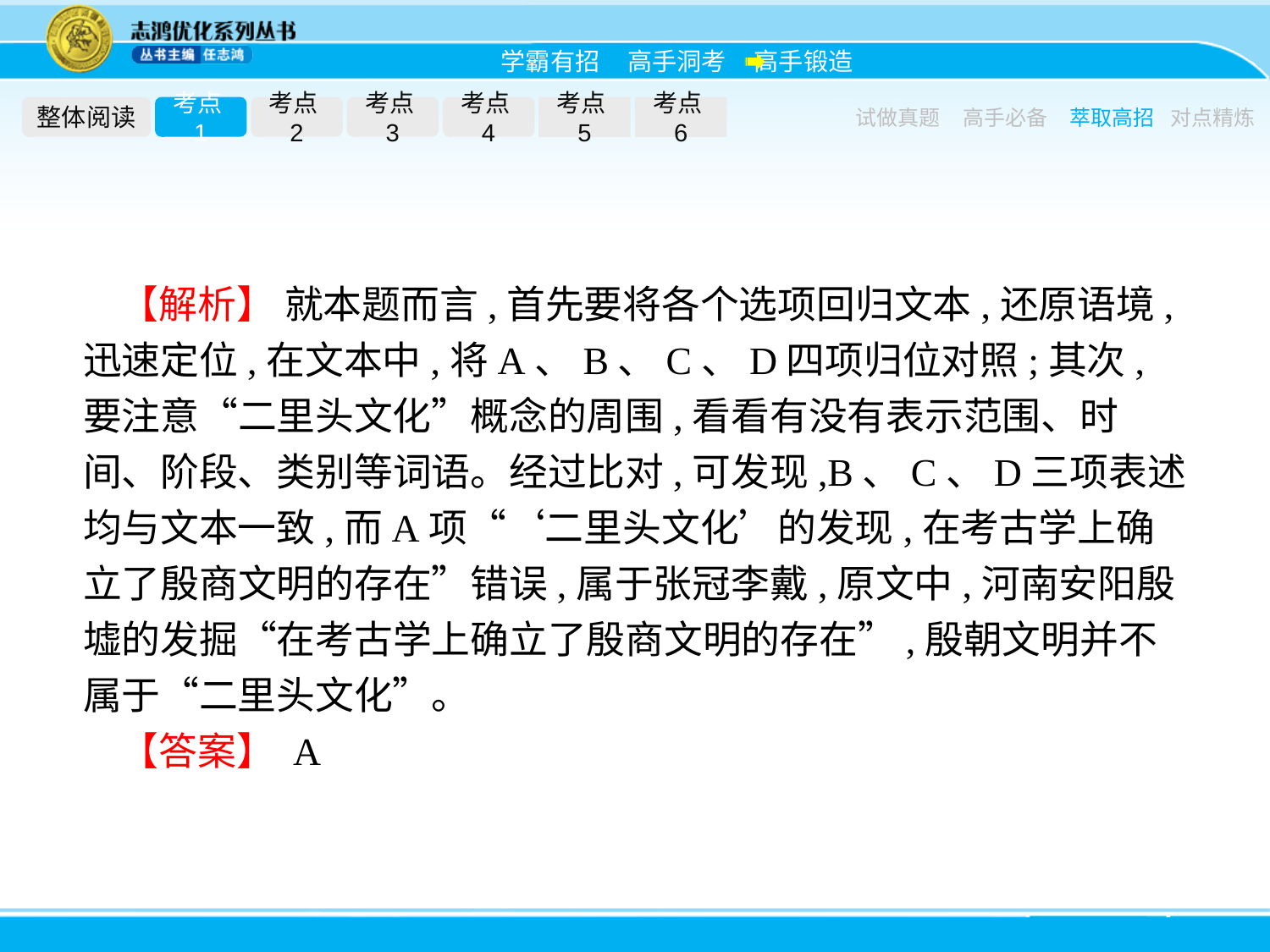

整体阅读
考点1
考点2
考点3
考点4
考点5
考点6
试做真题
高手必备
萃取高招
对点精炼
【解析】 就本题而言,首先要将各个选项回归文本,还原语境,迅速定位,在文本中,将A、B、C、D四项归位对照;其次,要注意“二里头文化”概念的周围,看看有没有表示范围、时间、阶段、类别等词语。经过比对,可发现,B、C、D三项表述均与文本一致,而A项“‘二里头文化’的发现,在考古学上确立了殷商文明的存在”错误,属于张冠李戴,原文中,河南安阳殷墟的发掘“在考古学上确立了殷商文明的存在”,殷朝文明并不属于“二里头文化”。
【答案】 A